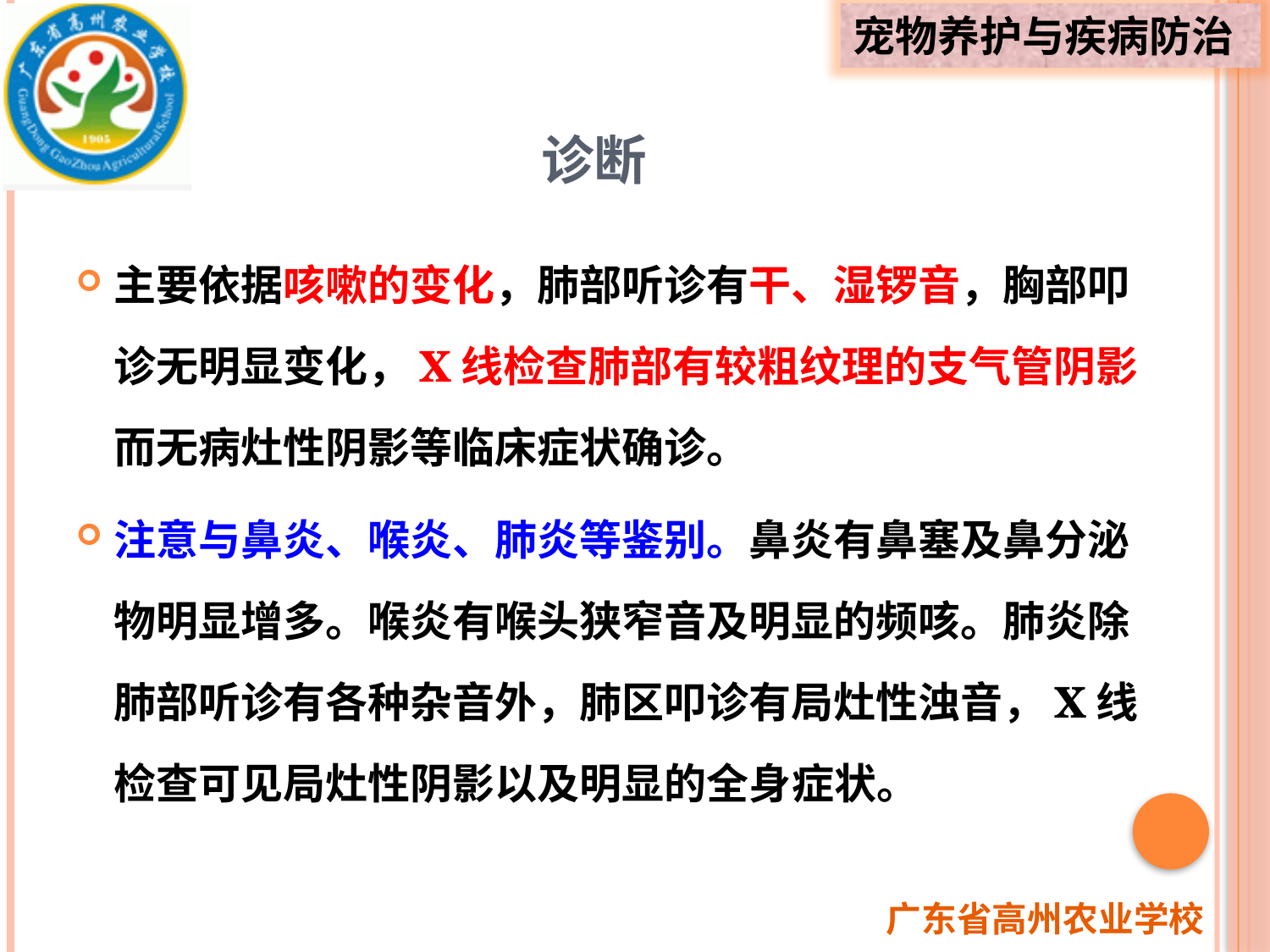

# 诊断
主要依据咳嗽的变化，肺部听诊有干、湿锣音，胸部叩诊无明显变化，X线检查肺部有较粗纹理的支气管阴影而无病灶性阴影等临床症状确诊。
注意与鼻炎、喉炎、肺炎等鉴别。鼻炎有鼻塞及鼻分泌物明显增多。喉炎有喉头狭窄音及明显的频咳。肺炎除肺部听诊有各种杂音外，肺区叩诊有局灶性浊音，X线检查可见局灶性阴影以及明显的全身症状。